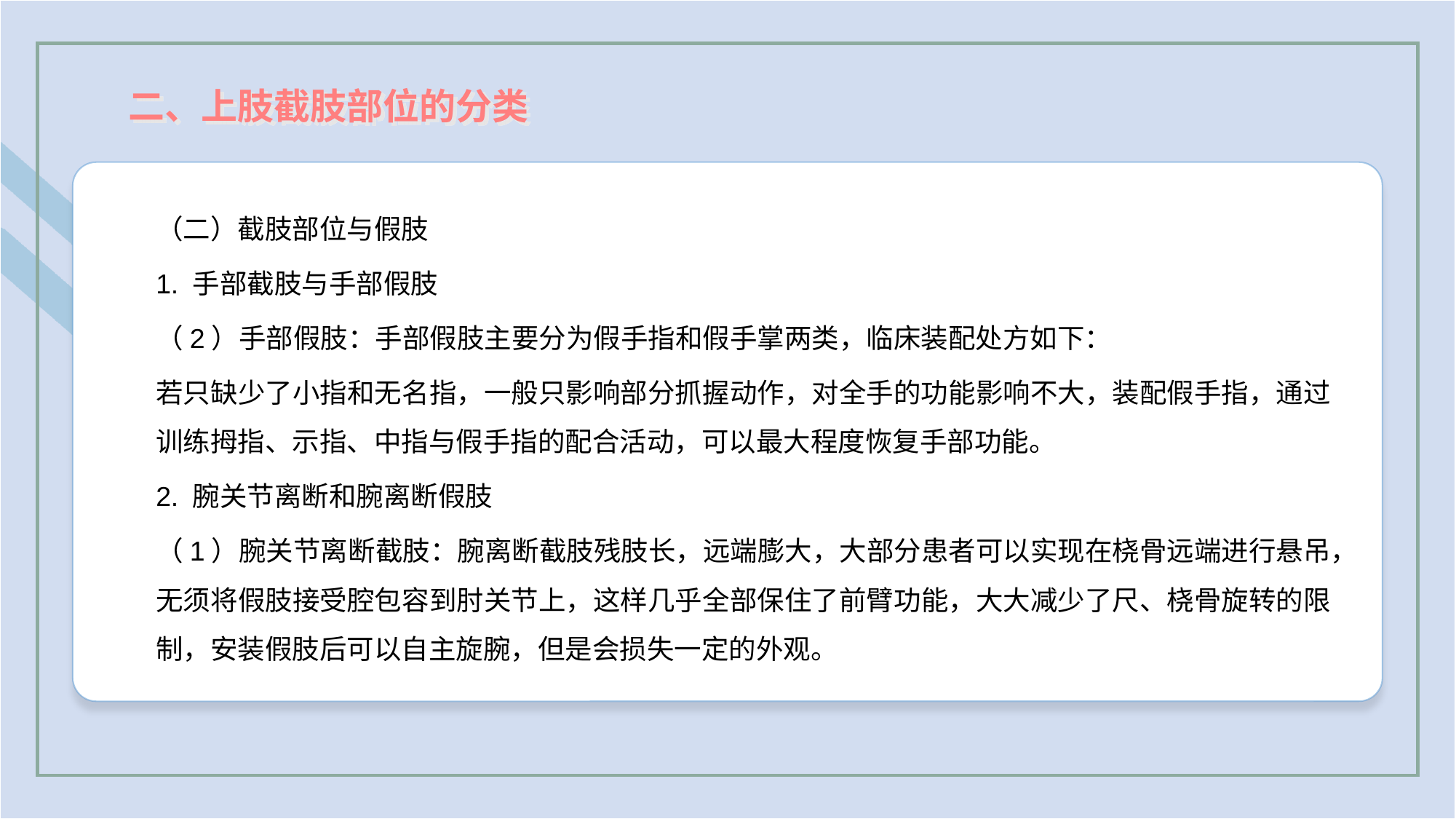

二、上肢截肢部位的分类

（二）截肢部位与假肢
1. 手部截肢与手部假肢
（2）手部假肢：手部假肢主要分为假手指和假手掌两类，临床装配处方如下：
若只缺少了小指和无名指，一般只影响部分抓握动作，对全手的功能影响不大，装配假手指，通过训练拇指、示指、中指与假手指的配合活动，可以最大程度恢复手部功能。
2. 腕关节离断和腕离断假肢
（1）腕关节离断截肢：腕离断截肢残肢长，远端膨大，大部分患者可以实现在桡骨远端进行悬吊，无须将假肢接受腔包容到肘关节上，这样几乎全部保住了前臂功能，大大减少了尺、桡骨旋转的限制，安装假肢后可以自主旋腕，但是会损失一定的外观。